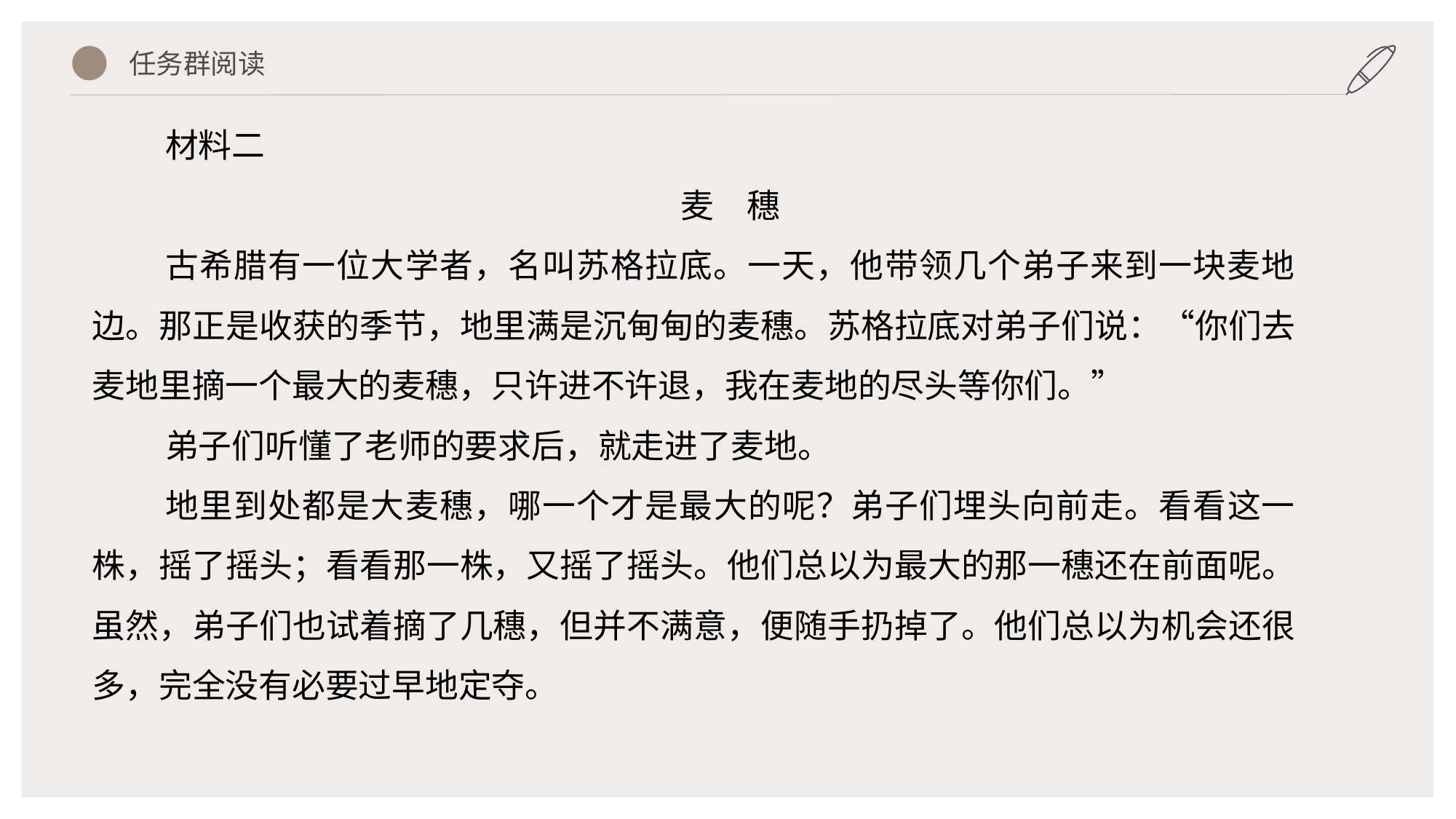

任务群阅读

材料二
麦　穗
古希腊有一位大学者，名叫苏格拉底。一天，他带领几个弟子来到一块麦地边。那正是收获的季节，地里满是沉甸甸的麦穗。苏格拉底对弟子们说：“你们去麦地里摘一个最大的麦穗，只许进不许退，我在麦地的尽头等你们。”
弟子们听懂了老师的要求后，就走进了麦地。
地里到处都是大麦穗，哪一个才是最大的呢？弟子们埋头向前走。看看这一株，摇了摇头；看看那一株，又摇了摇头。他们总以为最大的那一穗还在前面呢。虽然，弟子们也试着摘了几穗，但并不满意，便随手扔掉了。他们总以为机会还很多，完全没有必要过早地定夺。